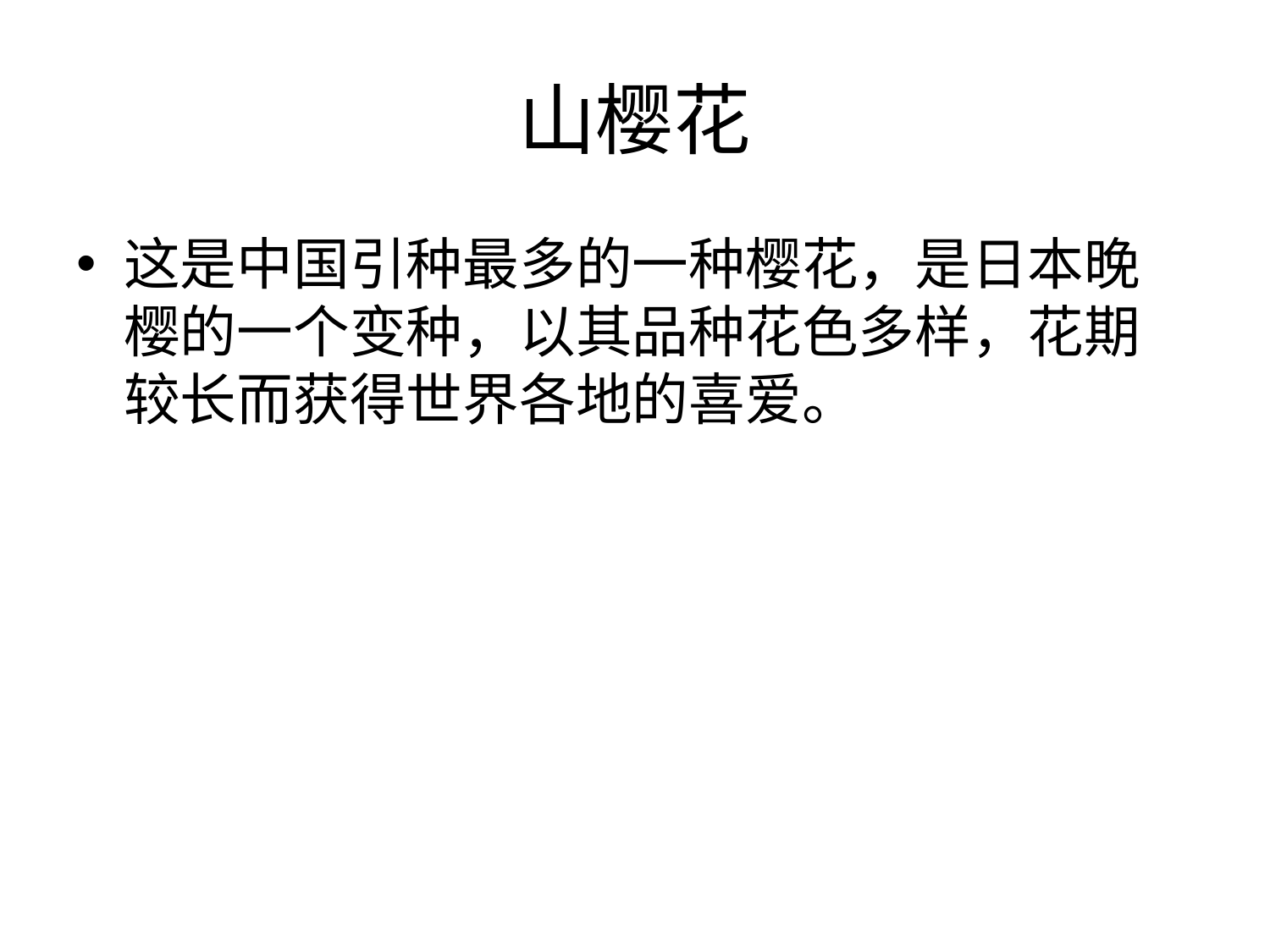

# 山樱花
这是中国引种最多的一种樱花，是日本晚樱的一个变种，以其品种花色多样，花期较长而获得世界各地的喜爱。